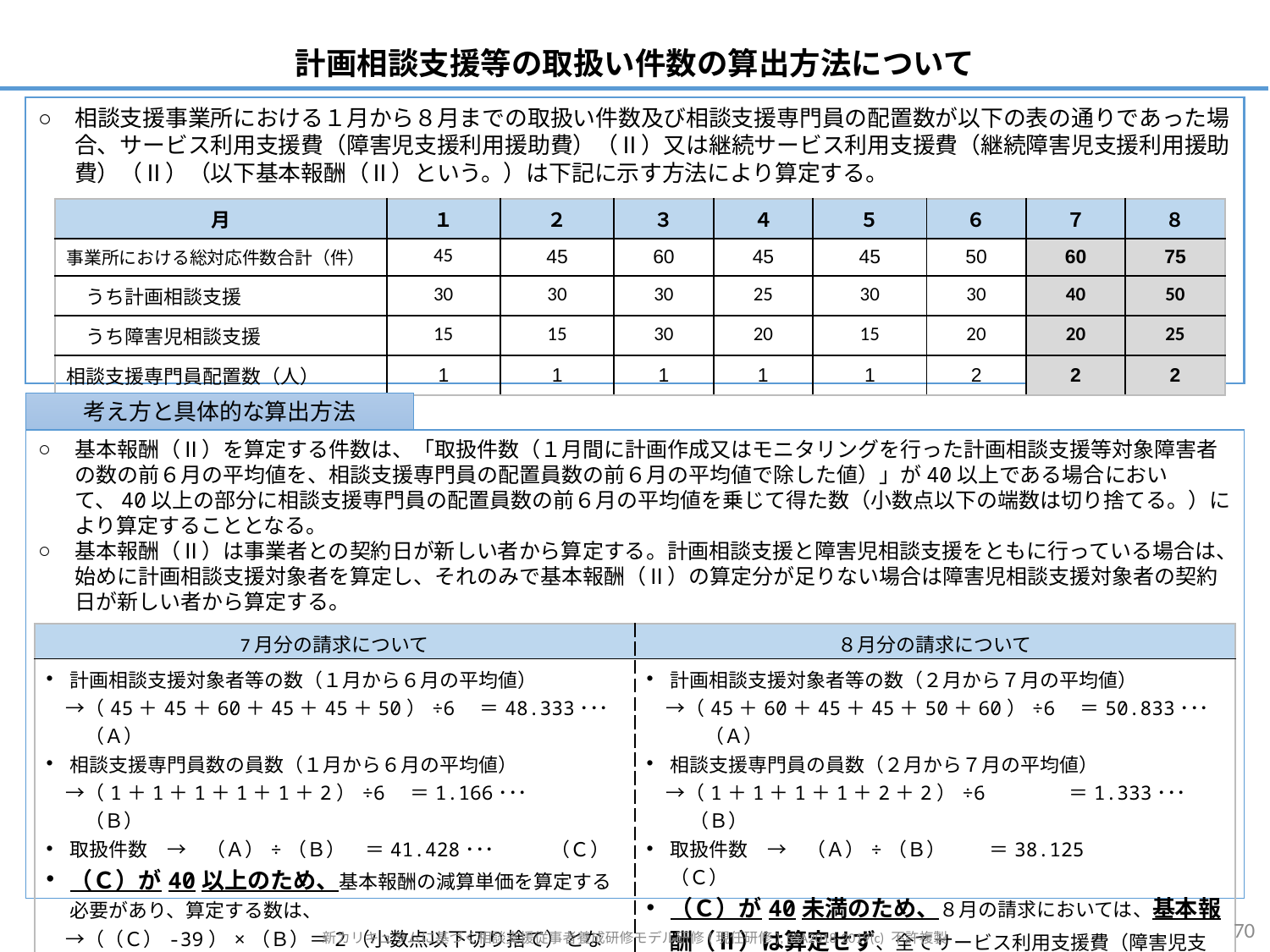

# 計画相談支援等の取扱い件数の算出方法について
相談支援事業所における１月から８月までの取扱い件数及び相談支援専門員の配置数が以下の表の通りであった場合、サービス利用支援費（障害児支援利用援助費）（Ⅱ）又は継続サービス利用支援費（継続障害児支援利用援助費）（Ⅱ）（以下基本報酬（Ⅱ）という。）は下記に示す方法により算定する。

| 月 | １ | ２ | ３ | ４ | ５ | ６ | ７ | ８ |
| --- | --- | --- | --- | --- | --- | --- | --- | --- |
| 事業所における総対応件数合計（件） | 45 | 45 | 60 | 45 | 45 | 50 | 60 | 75 |
| うち計画相談支援 | 30 | 30 | 30 | 25 | 30 | 30 | 40 | 50 |
| うち障害児相談支援 | 15 | 15 | 30 | 20 | 15 | 20 | 20 | 25 |
| 相談支援専門員配置数（人） | 1 | 1 | 1 | 1 | 1 | 2 | 2 | 2 |
考え方と具体的な算出方法
基本報酬（Ⅱ）を算定する件数は、「取扱件数（１月間に計画作成又はモニタリングを行った計画相談支援等対象障害者の数の前６月の平均値を、相談支援専門員の配置員数の前６月の平均値で除した値）」が40以上である場合において、40以上の部分に相談支援専門員の配置員数の前６月の平均値を乗じて得た数（小数点以下の端数は切り捨てる。）により算定することとなる。
基本報酬（Ⅱ）は事業者との契約日が新しい者から算定する。計画相談支援と障害児相談支援をともに行っている場合は、始めに計画相談支援対象者を算定し、それのみで基本報酬（Ⅱ）の算定分が足りない場合は障害児相談支援対象者の契約日が新しい者から算定する。

| 7月分の請求について | ８月分の請求について |
| --- | --- |
| 計画相談支援対象者等の数（１月から６月の平均値） 　→（45＋45＋60＋45＋45＋50）÷6　＝48.333･･･ 　　（Ａ） 相談支援専門員数の員数（１月から６月の平均値） 　→（1＋1＋1＋1＋1＋2）÷6　＝1.166･･･　　　　　　（Ｂ） 取扱件数　→　（Ａ）÷（Ｂ）　＝41.428･･･　 　 （Ｃ） （Ｃ）が40以上のため、基本報酬の減算単価を算定する必要があり、算定する数は、 　→（（Ｃ）-39）×（Ｂ）＝2（小数点以下切り捨て）となる。 ７月の請求件数の60件の内2件を基本報酬（Ⅱ）で算定する。 | 計画相談支援対象者等の数（２月から７月の平均値） 　→（45＋60＋45＋45＋50＋60）÷6　＝50.833･･･　　　（Ａ） 相談支援専門員の員数（２月から７月の平均値） 　→（1＋1＋1＋1＋2＋2）÷6　　　　＝1.333･･･　　　 （Ｂ） 取扱件数　→　（Ａ）÷（Ｂ）　　 ＝38.125 （Ｃ） （Ｃ）が40未満のため、８月の請求においては、基本報酬（Ⅱ）は算定せず、全てサービス利用支援費（障害児支援利用援助費）（Ⅰ）又は継続サービス利用支援費（障害児支援利用援助費）（Ⅰ）を算定する。 |
70
新カリキュラムに基づく相談支援従事者養成研修モデル研修(現任研修), SSA2018-2019(c) 不許複製